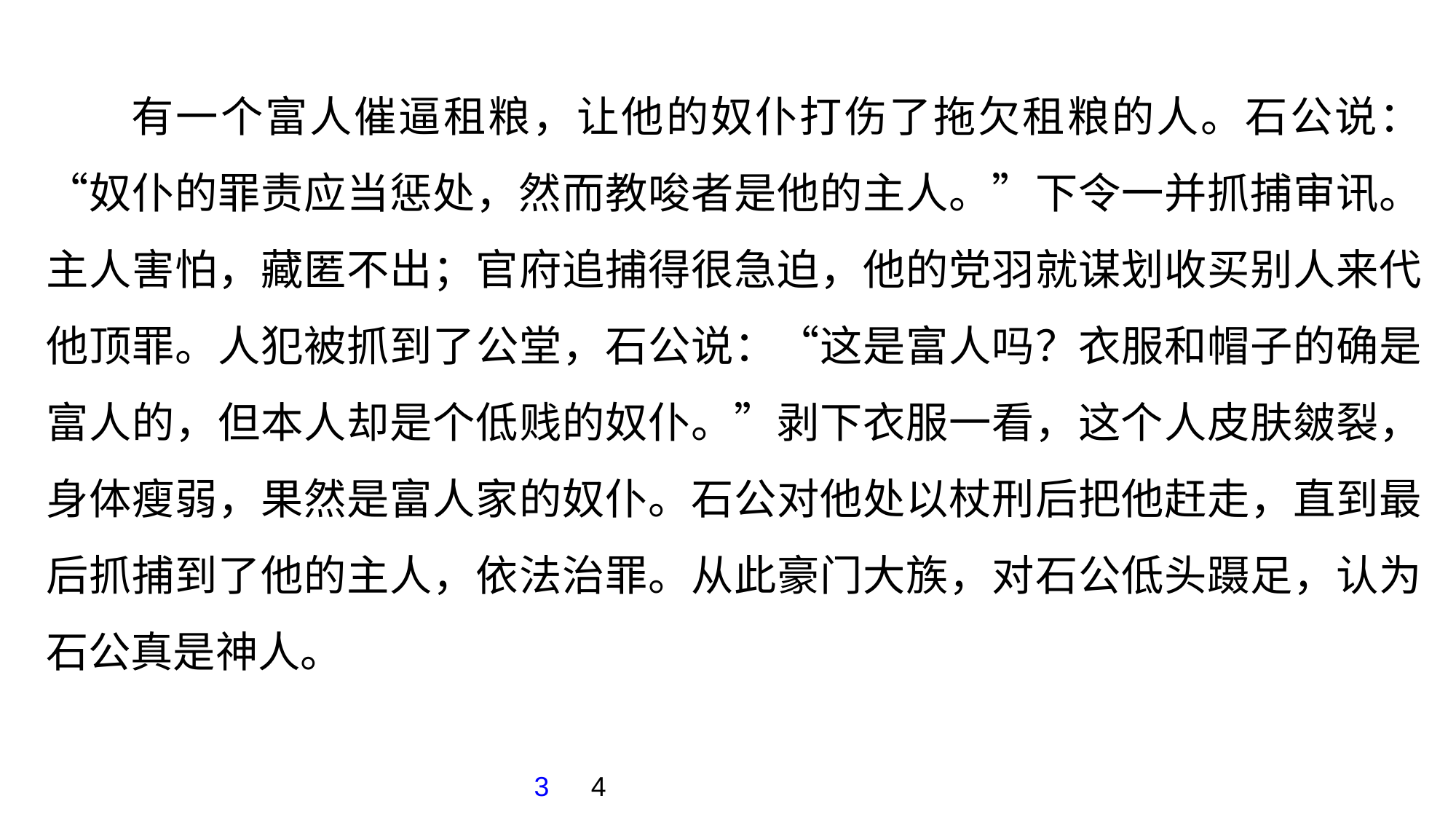

有一个富人催逼租粮，让他的奴仆打伤了拖欠租粮的人。石公说：“奴仆的罪责应当惩处，然而教唆者是他的主人。”下令一并抓捕审讯。主人害怕，藏匿不出；官府追捕得很急迫，他的党羽就谋划收买别人来代他顶罪。人犯被抓到了公堂，石公说：“这是富人吗？衣服和帽子的确是富人的，但本人却是个低贱的奴仆。”剥下衣服一看，这个人皮肤皴裂，身体瘦弱，果然是富人家的奴仆。石公对他处以杖刑后把他赶走，直到最后抓捕到了他的主人，依法治罪。从此豪门大族，对石公低头蹑足，认为石公真是神人。

3
4